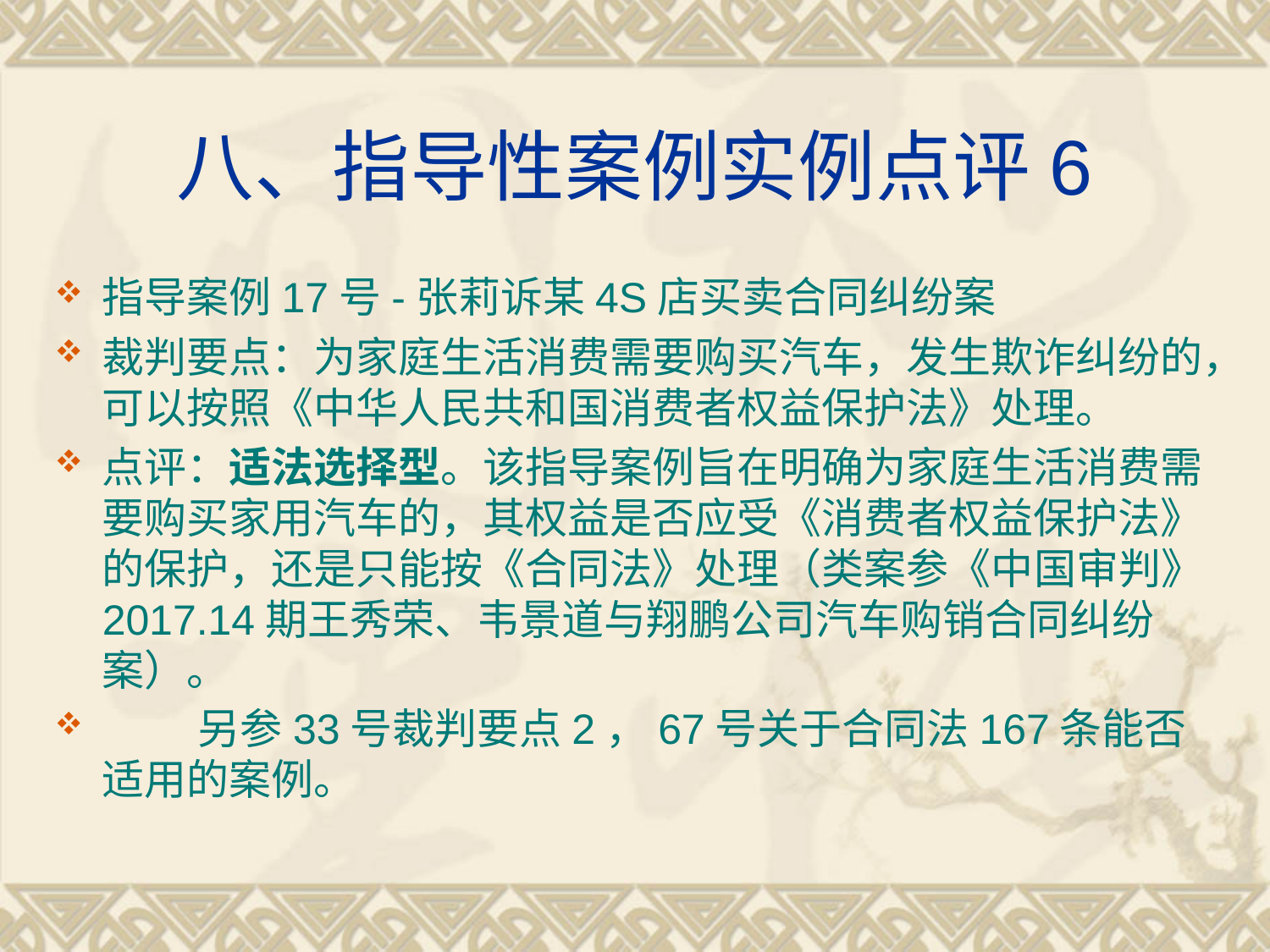

# 八、指导性案例实例点评6
指导案例17号-张莉诉某4S店买卖合同纠纷案
裁判要点：为家庭生活消费需要购买汽车，发生欺诈纠纷的，可以按照《中华人民共和国消费者权益保护法》处理。
点评：适法选择型。该指导案例旨在明确为家庭生活消费需要购买家用汽车的，其权益是否应受《消费者权益保护法》的保护，还是只能按《合同法》处理（类案参《中国审判》2017.14期王秀荣、韦景道与翔鹏公司汽车购销合同纠纷案）。
         另参33号裁判要点2，67号关于合同法167条能否适用的案例。